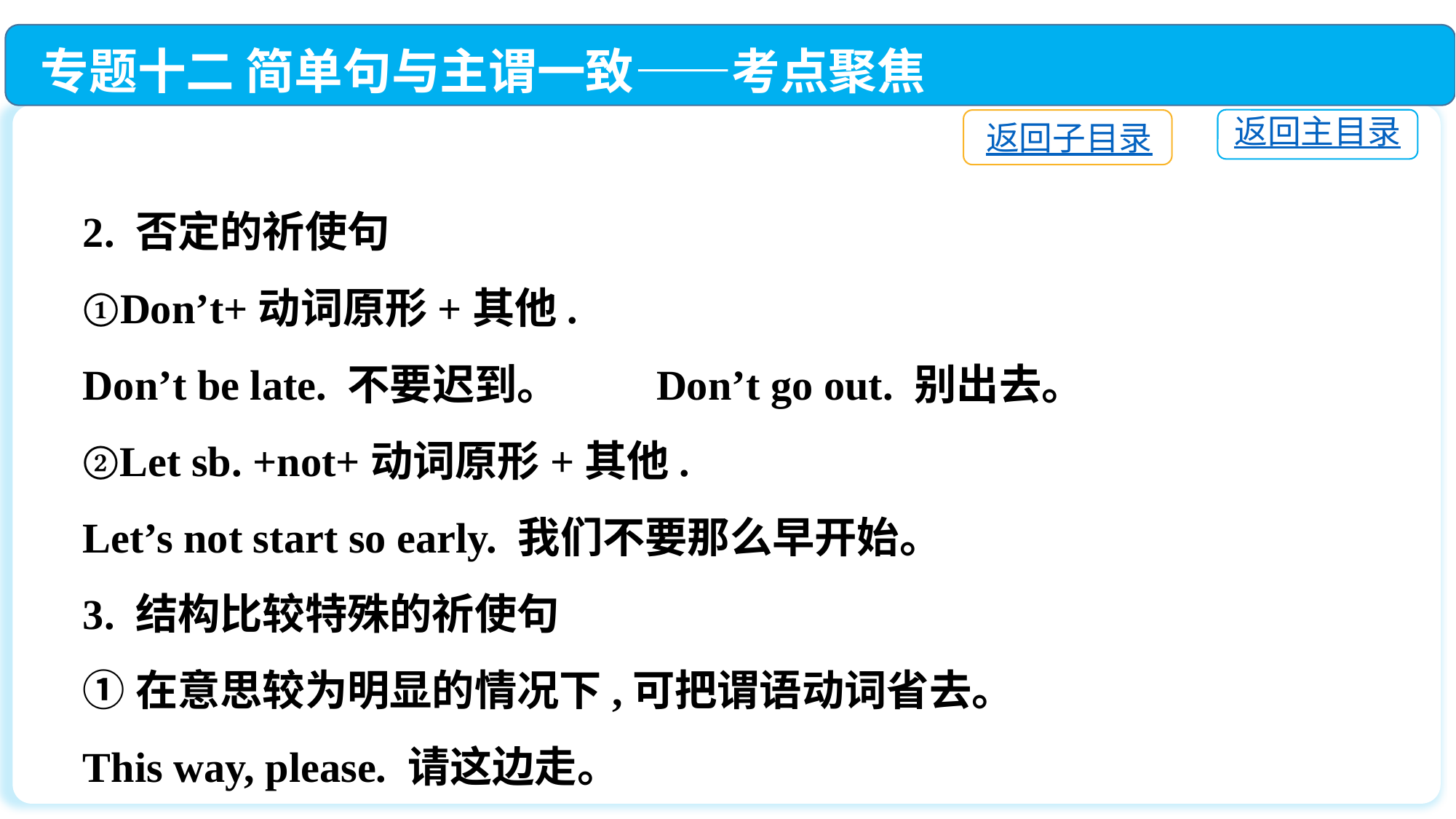

专题十二 简单句与主谓一致——考点聚焦

返回主目录

返回子目录
2. 否定的祈使句
①Don’t+动词原形+其他.
Don’t be late. 不要迟到。         Don’t go out. 别出去。
②Let sb. +not+动词原形+其他.
Let’s not start so early. 我们不要那么早开始。
3. 结构比较特殊的祈使句
①在意思较为明显的情况下,可把谓语动词省去。
This way, please. 请这边走。